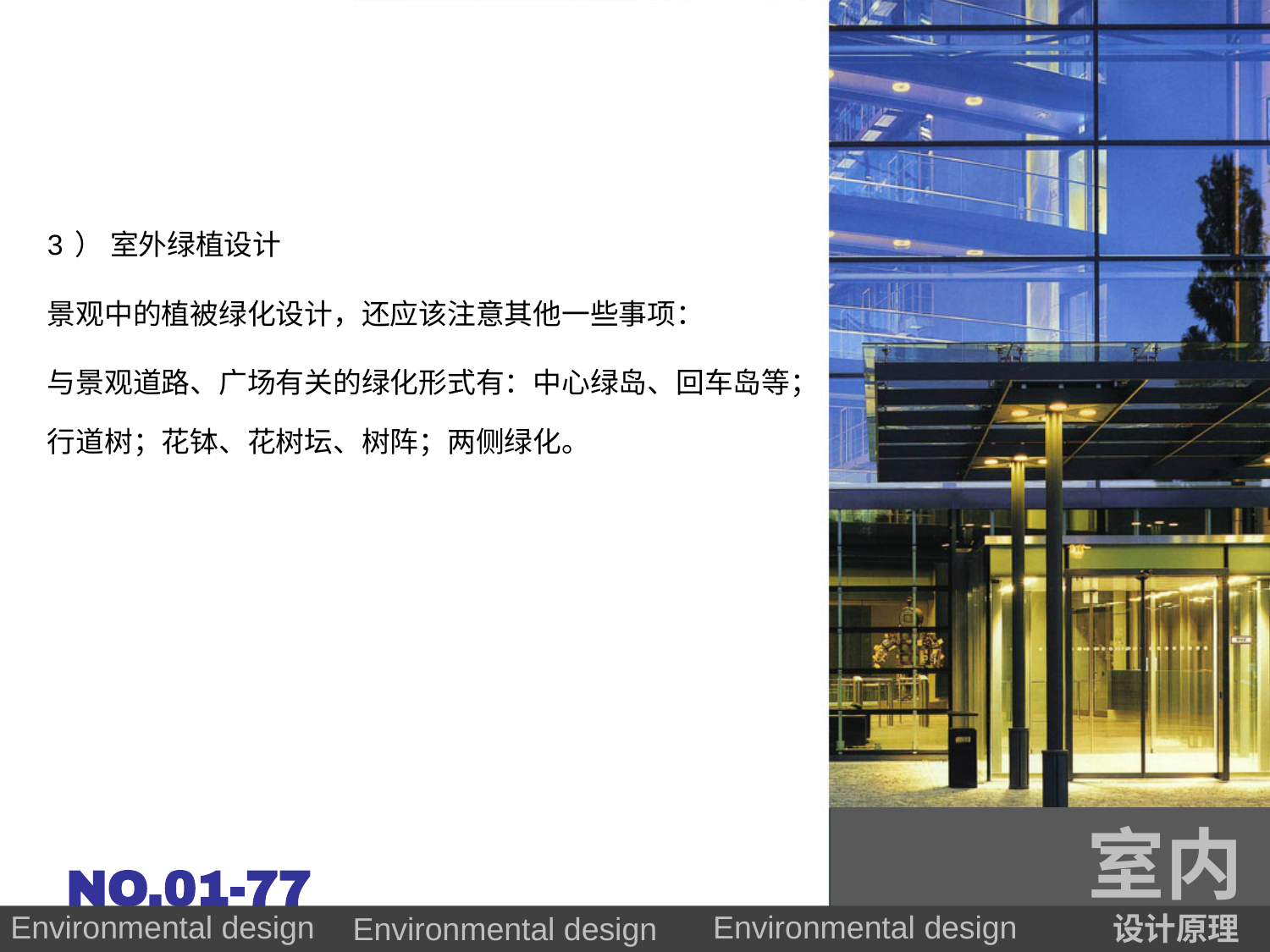

#
3） 室外绿植设计
景观中的植被绿化设计，还应该注意其他一些事项：
与景观道路、广场有关的绿化形式有：中心绿岛、回车岛等；行道树；花钵、花树坛、树阵；两侧绿化。

室内

NO.01-77
设计原理
Environmental design
Environmental design
Environmental design